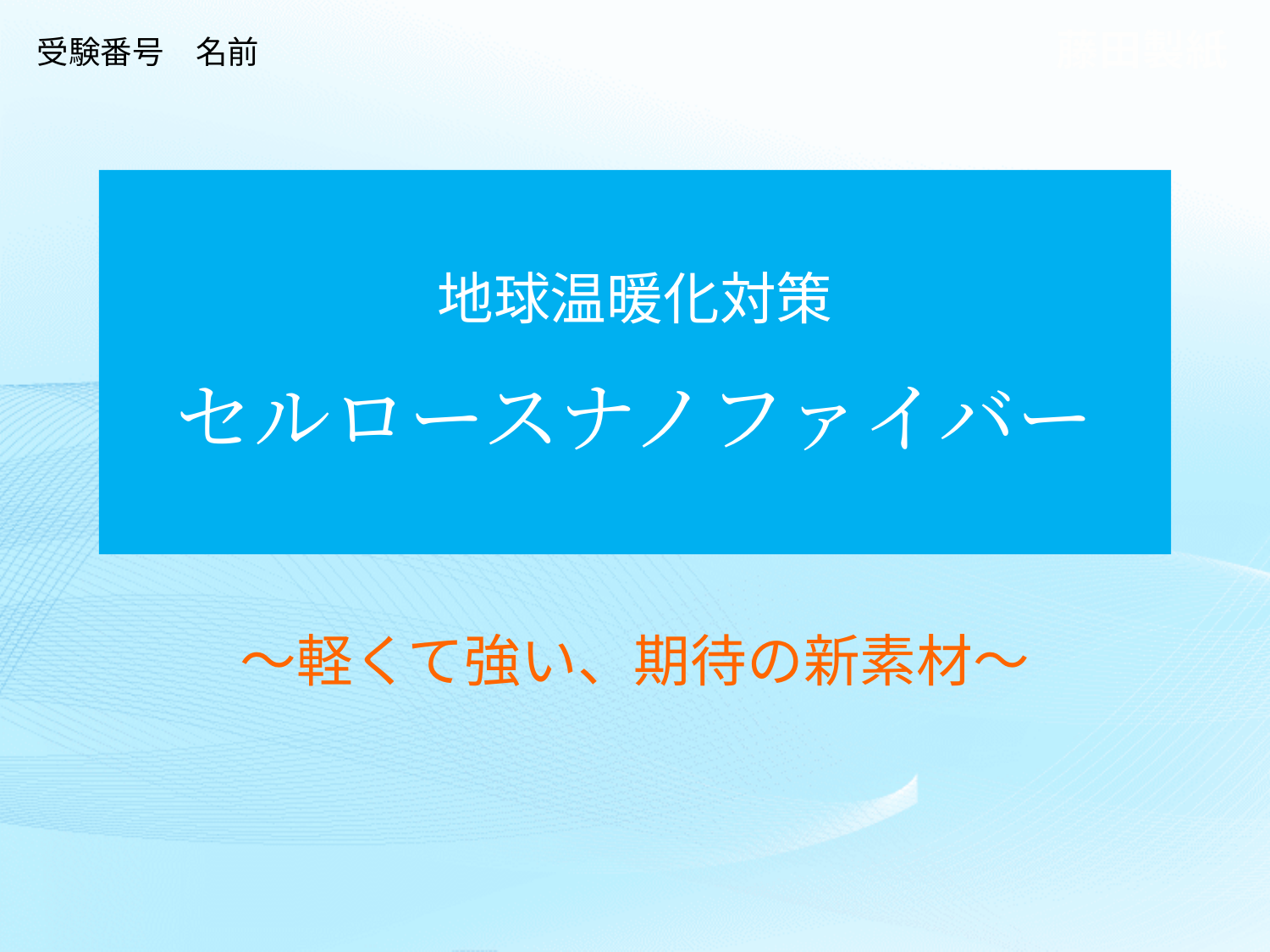

受験番号　名前
地球温暖化対策

セルロースナノファイバー
～軽くて強い、期待の新素材～